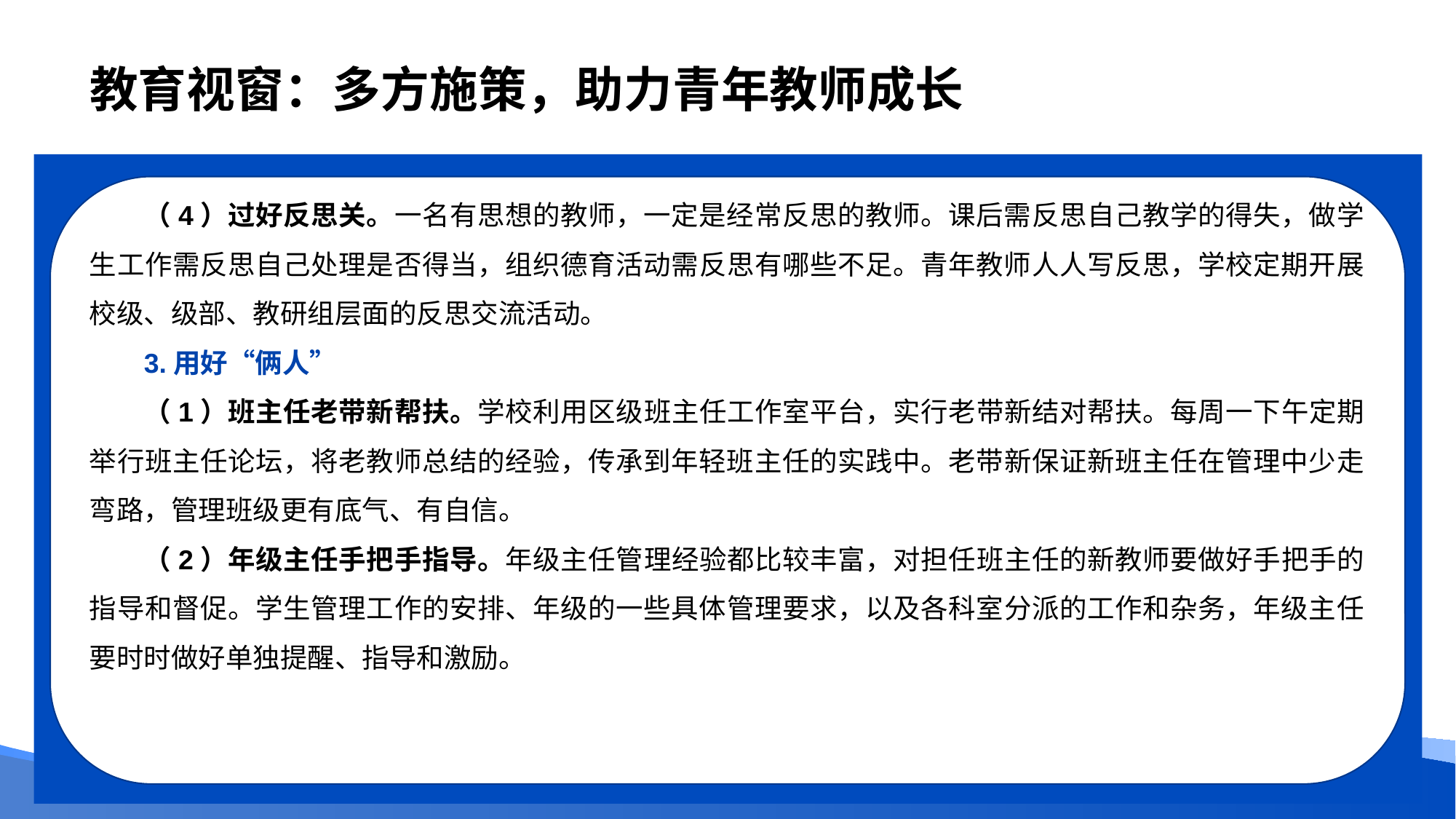

# 教育视窗：多方施策，助力青年教师成长

（4）过好反思关。一名有思想的教师，一定是经常反思的教师。课后需反思自己教学的得失，做学生工作需反思自己处理是否得当，组织德育活动需反思有哪些不足。青年教师人人写反思，学校定期开展校级、级部、教研组层面的反思交流活动。
3.用好“俩人”
（1）班主任老带新帮扶。学校利用区级班主任工作室平台，实行老带新结对帮扶。每周一下午定期举行班主任论坛，将老教师总结的经验，传承到年轻班主任的实践中。老带新保证新班主任在管理中少走弯路，管理班级更有底气、有自信。
（2）年级主任手把手指导。年级主任管理经验都比较丰富，对担任班主任的新教师要做好手把手的指导和督促。学生管理工作的安排、年级的一些具体管理要求，以及各科室分派的工作和杂务，年级主任要时时做好单独提醒、指导和激励。